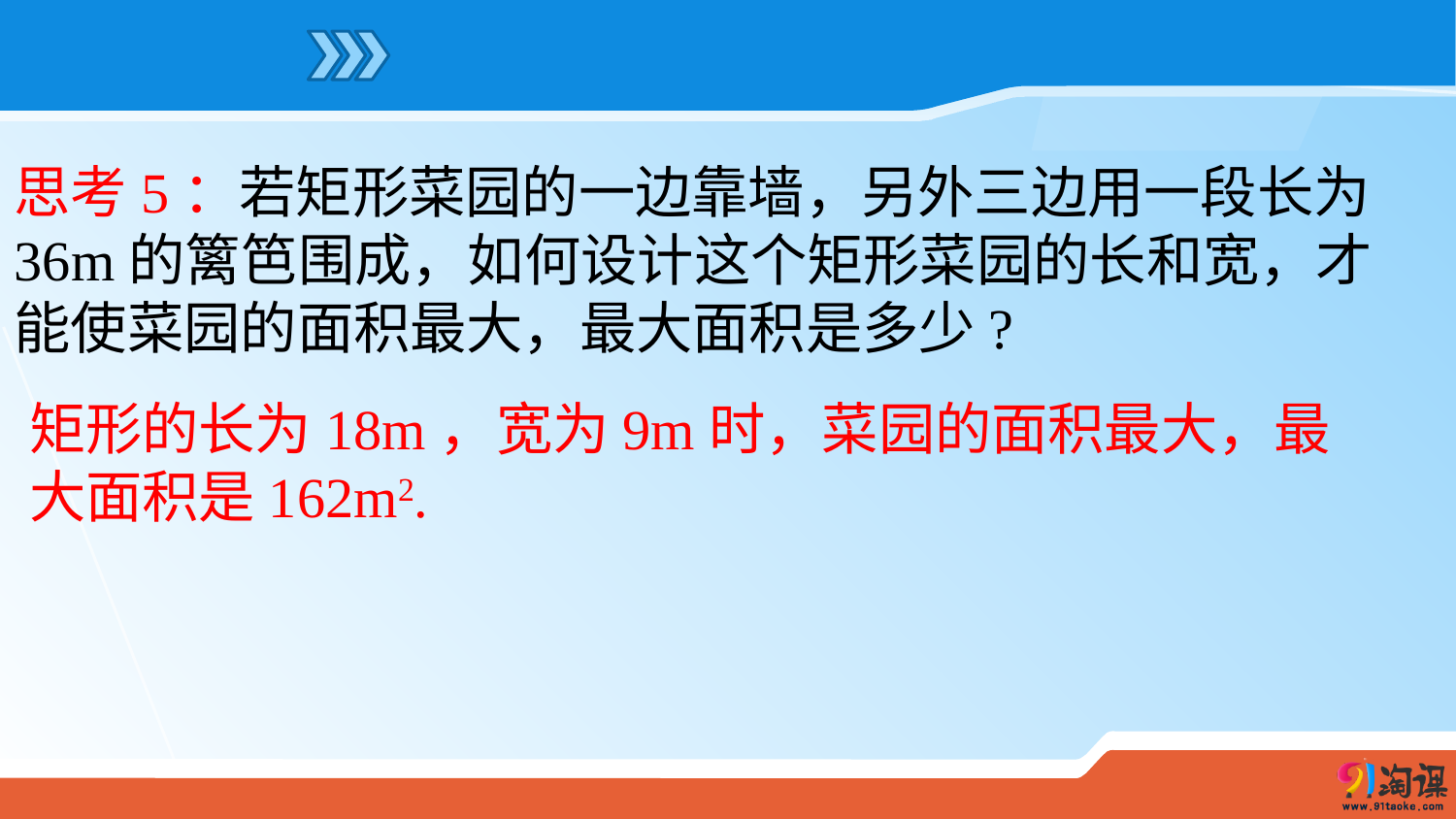

思考5：若矩形菜园的一边靠墙，另外三边用一段长为36m的篱笆围成，如何设计这个矩形菜园的长和宽，才能使菜园的面积最大，最大面积是多少?

矩形的长为18m，宽为9m时，菜园的面积最大，最大面积是162m2.